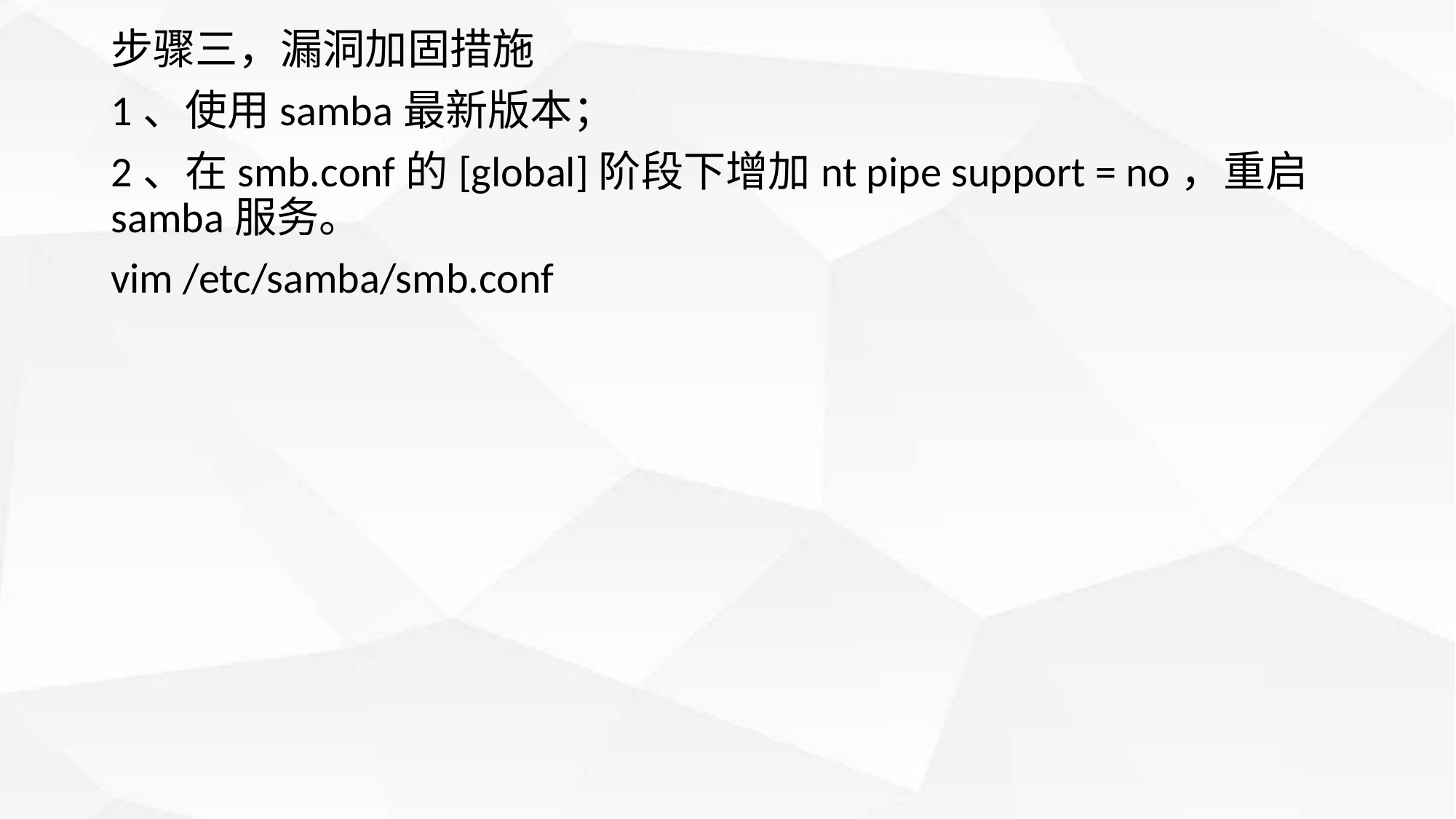

步骤三，漏洞加固措施
1、使用samba最新版本；
2、在smb.conf的[global]阶段下增加nt pipe support = no，重启samba服务。
vim /etc/samba/smb.conf